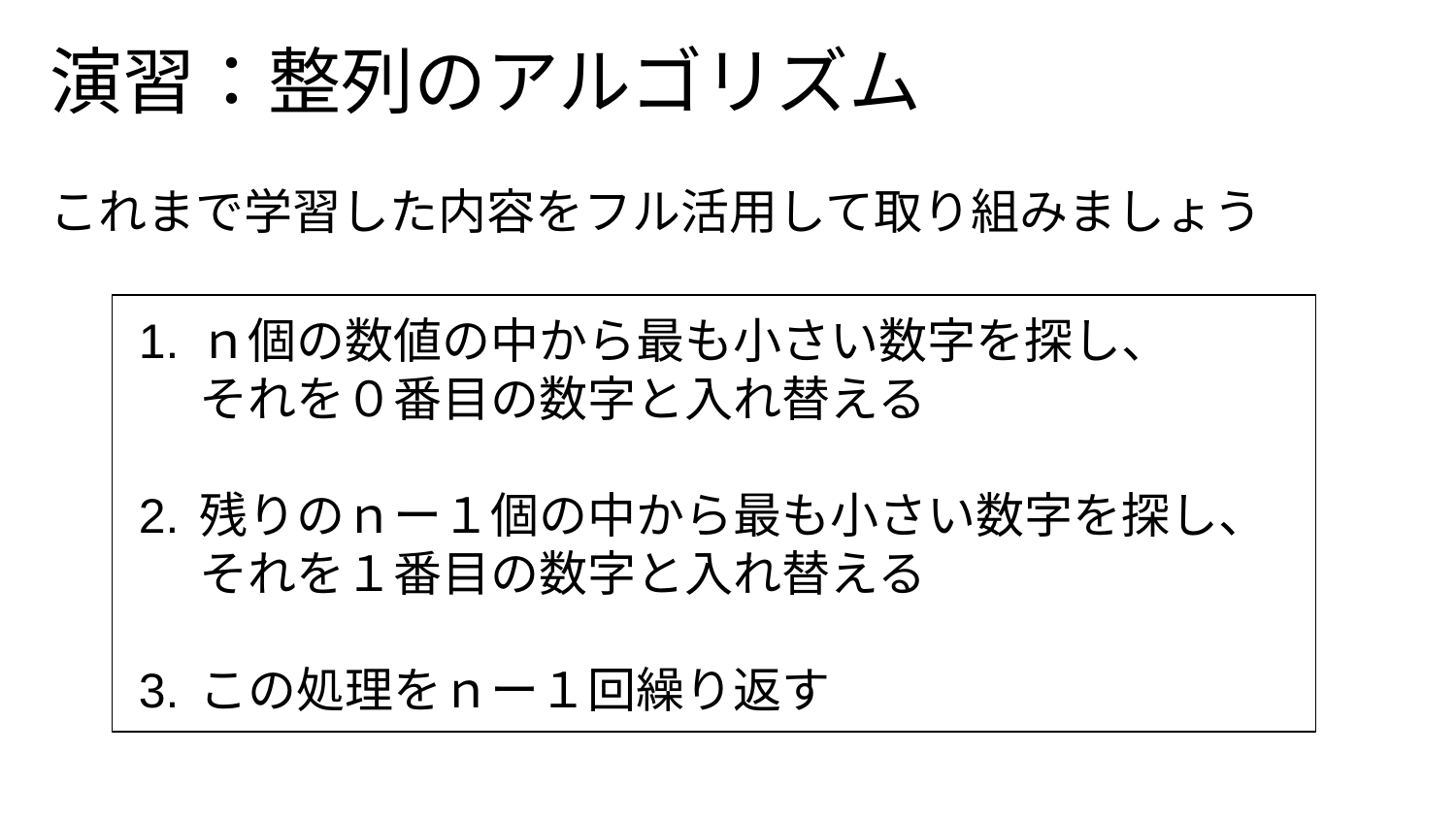

# 演習：整列のアルゴリズム
これまで学習した内容をフル活用して取り組みましょう
ｎ個の数値の中から最も小さい数字を探し、
それを０番目の数字と入れ替える
残りのｎー１個の中から最も小さい数字を探し、
それを１番目の数字と入れ替える
この処理をｎー１回繰り返す